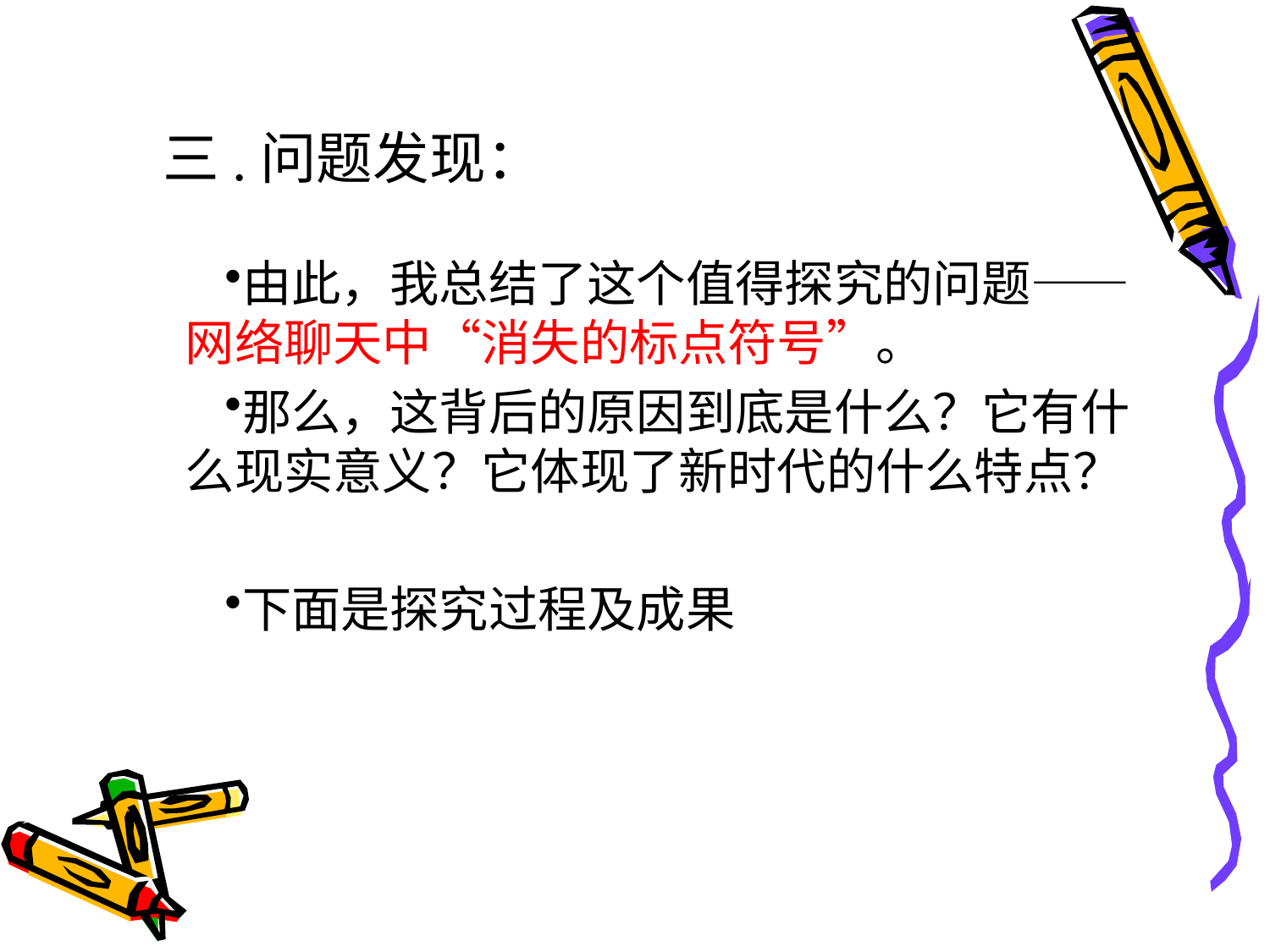

# 三.问题发现：
由此，我总结了这个值得探究的问题——网络聊天中“消失的标点符号”。
那么，这背后的原因到底是什么？它有什么现实意义？它体现了新时代的什么特点？

下面是探究过程及成果